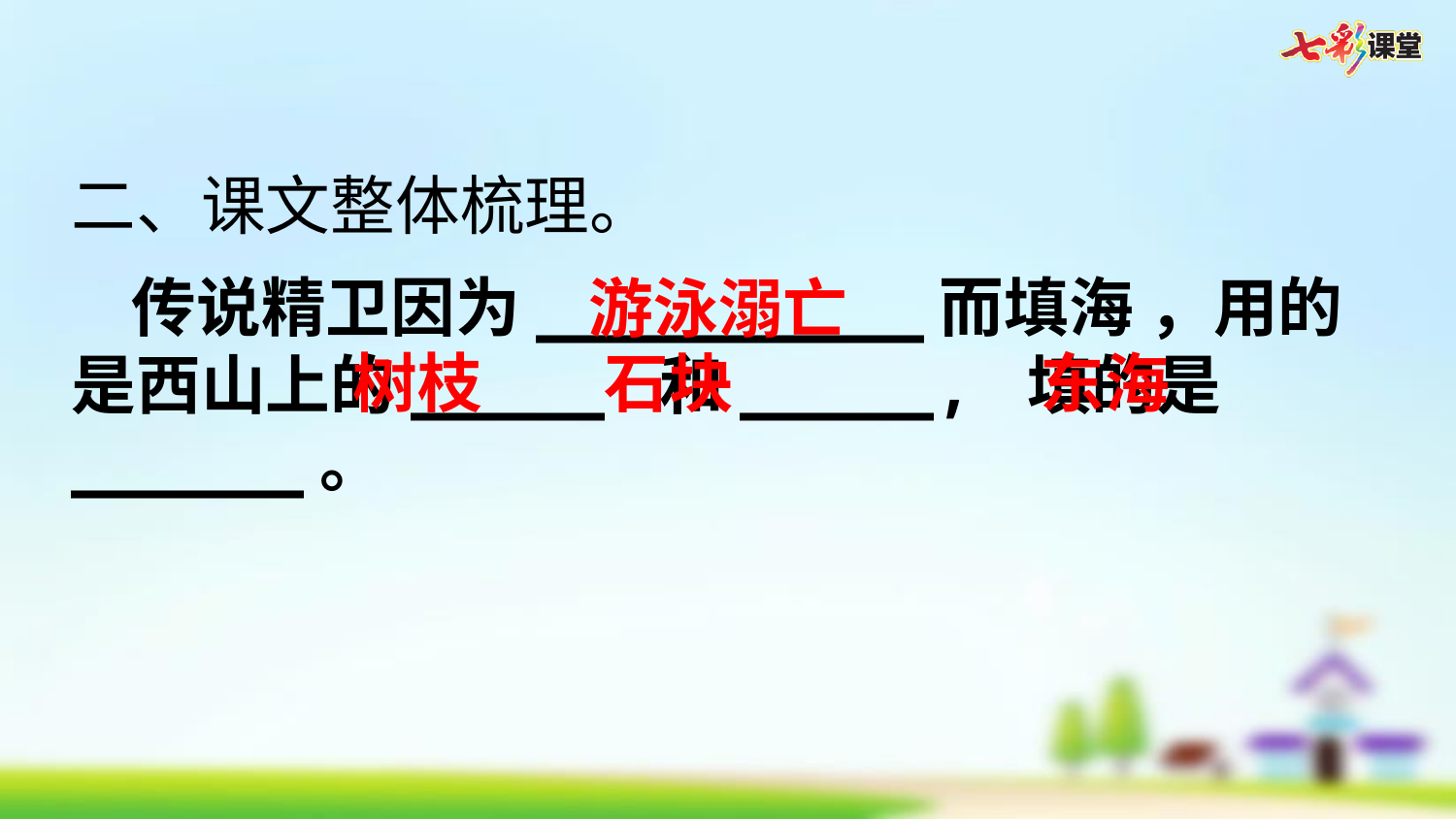

二、课文整体梳理。
   传说精卫因为__________而填海 ，用的是西山上的_____ 和_____, 填的是______。
游泳溺亡
树枝
石块
东海